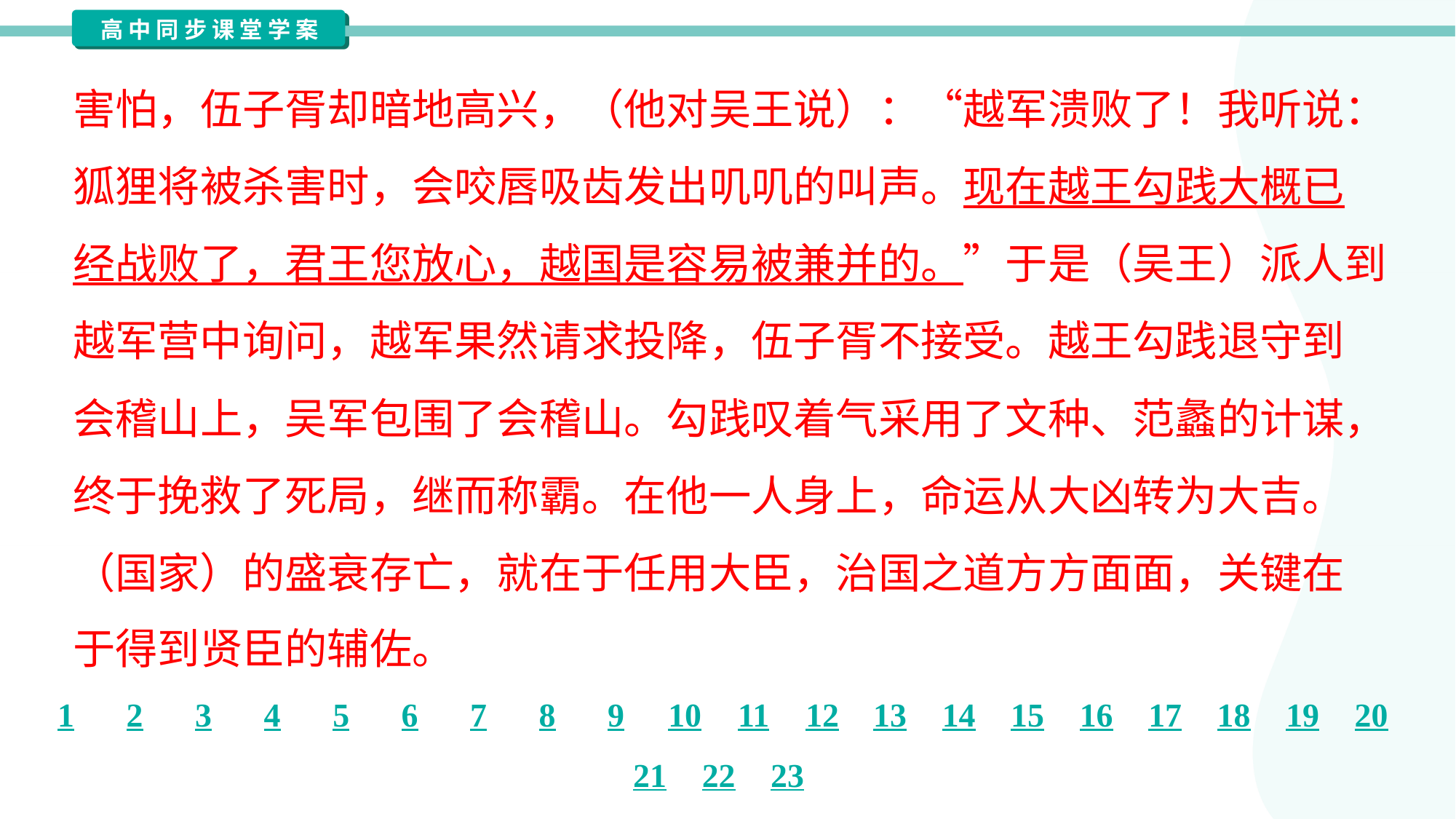

害怕，伍子胥却暗地高兴，（他对吴王说）：“越军溃败了！我听说：
狐狸将被杀害时，会咬唇吸齿发出叽叽的叫声。现在越王勾践大概已
经战败了，君王您放心，越国是容易被兼并的。”于是（吴王）派人到
越军营中询问，越军果然请求投降，伍子胥不接受。越王勾践退守到
会稽山上，吴军包围了会稽山。勾践叹着气采用了文种、范蠡的计谋，
终于挽救了死局，继而称霸。在他一人身上，命运从大凶转为大吉。
（国家）的盛衰存亡，就在于任用大臣，治国之道方方面面，关键在
于得到贤臣的辅佐。